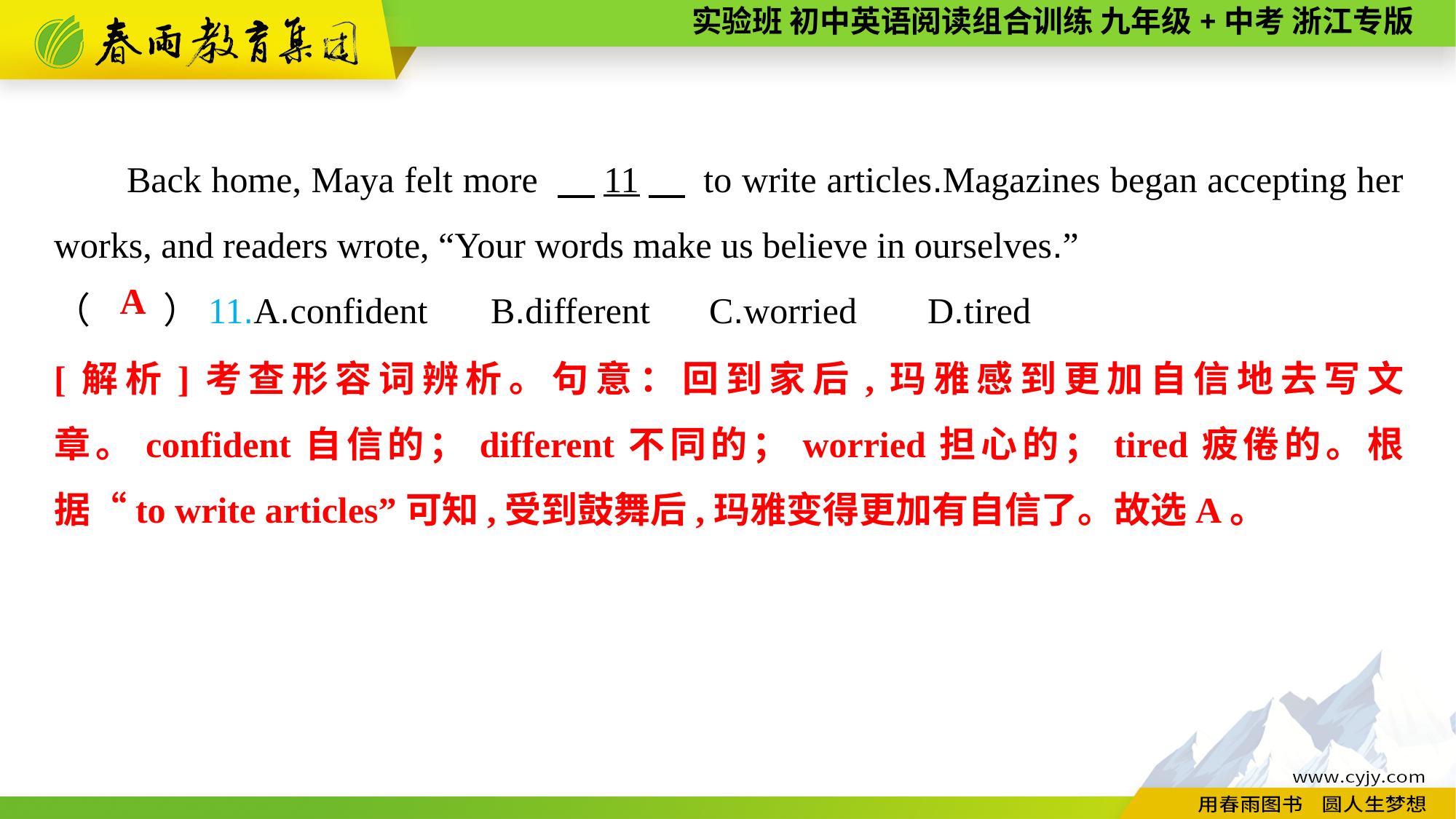

Back home, Maya felt more 　11　 to write articles.Magazines began accepting her works, and readers wrote, “Your words make us believe in ourselves.”
（　　）11.A.confident	B.different	C.worried	D.tired
A
[解析]考查形容词辨析。句意：回到家后,玛雅感到更加自信地去写文章。confident自信的；different不同的；worried担心的；tired疲倦的。根据“to write articles”可知,受到鼓舞后,玛雅变得更加有自信了。故选A。